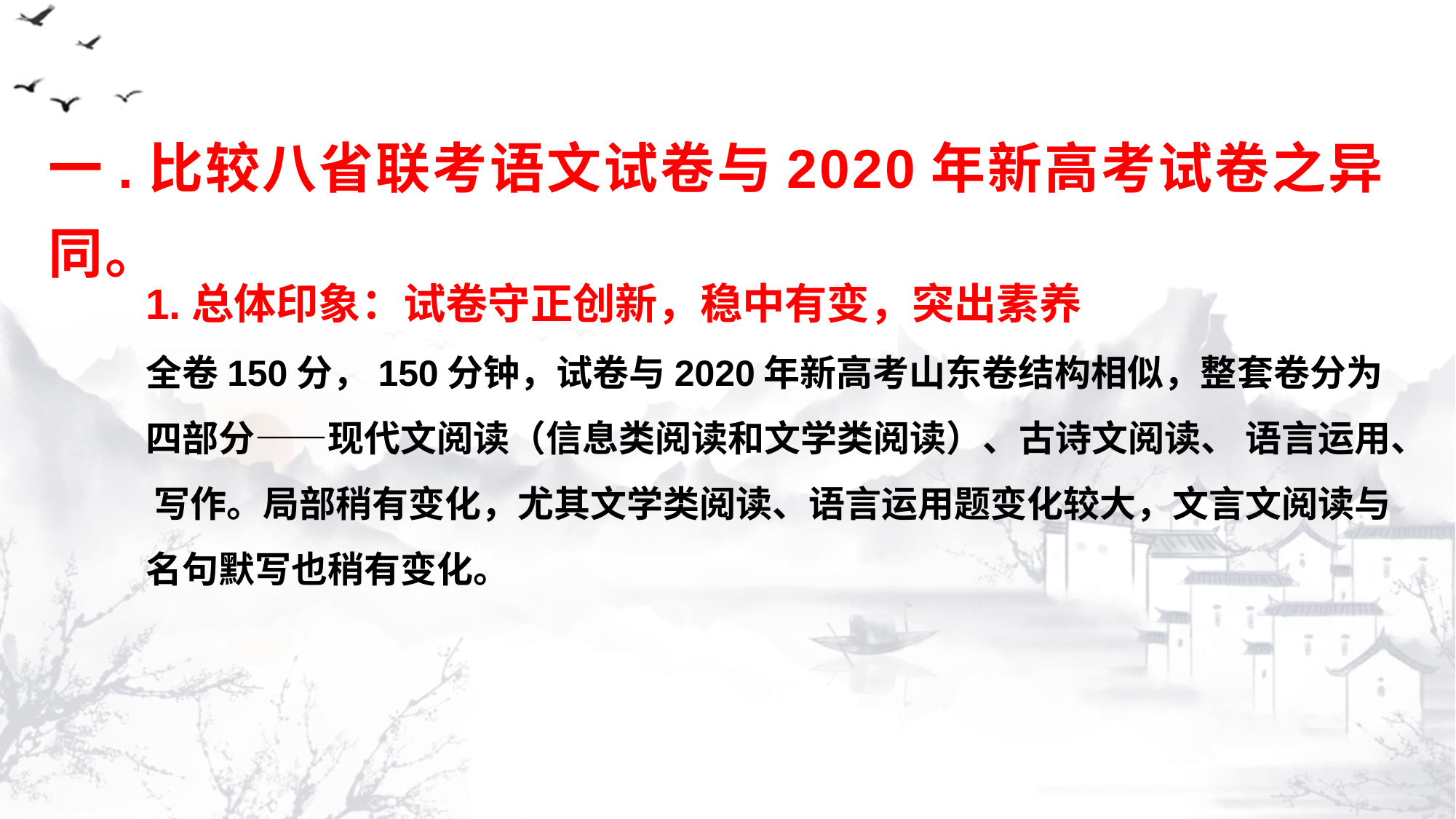

一.比较八省联考语文试卷与2020年新高考试卷之异同。
1.总体印象：试卷守正创新，稳中有变，突出素养
全卷150分，150分钟，试卷与2020年新高考山东卷结构相似，整套卷分为四部分——现代文阅读（信息类阅读和文学类阅读）、古诗文阅读、 语言运用、 写作。局部稍有变化，尤其文学类阅读、语言运用题变化较大，文言文阅读与名句默写也稍有变化。